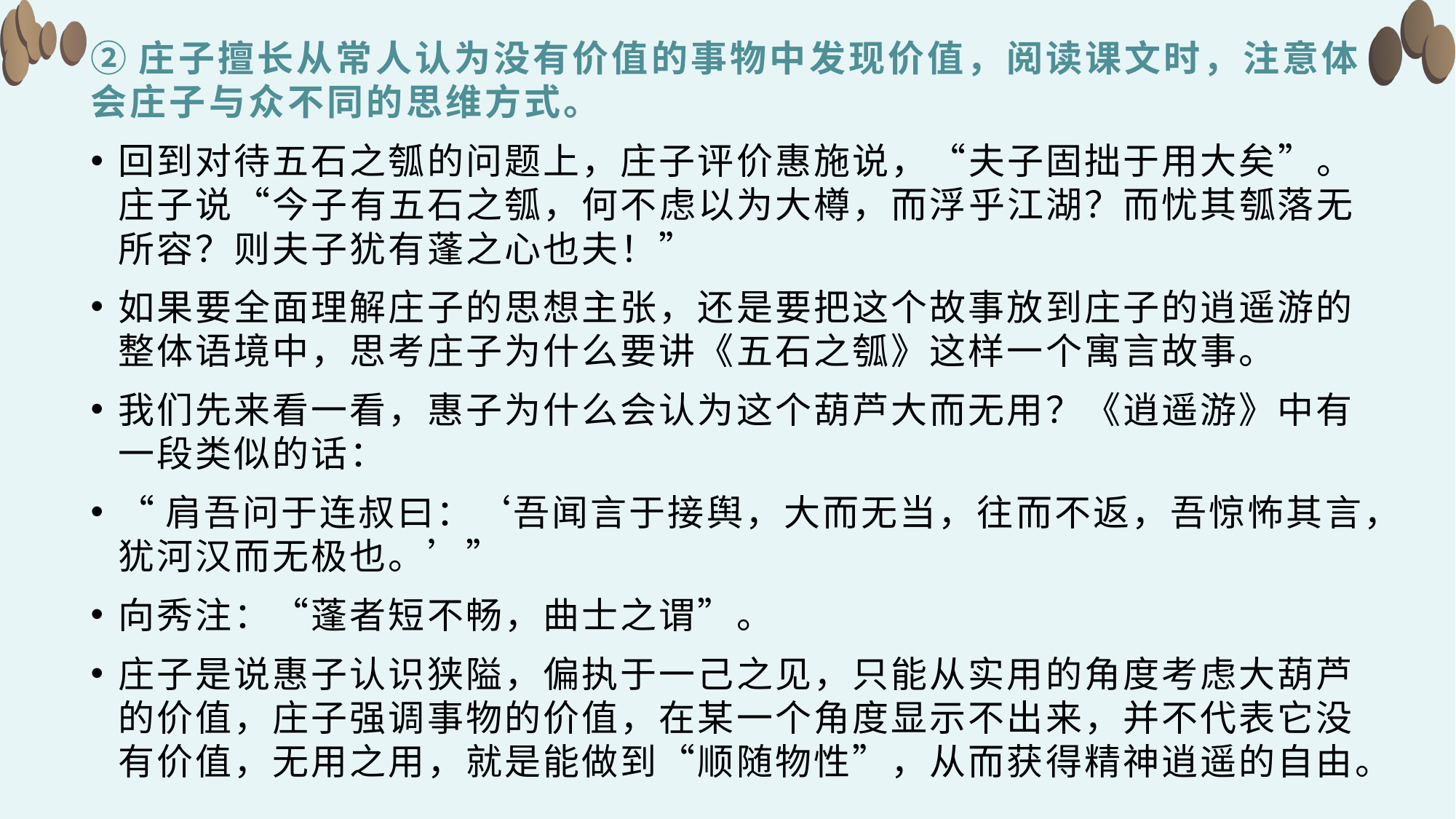

# ②庄子擅长从常人认为没有价值的事物中发现价值，阅读课文时，注意体会庄子与众不同的思维方式。
回到对待五石之瓠的问题上，庄子评价惠施说，“夫子固拙于用大矣”。庄子说“今子有五石之瓠，何不虑以为大樽，而浮乎江湖？而忧其瓠落无所容？则夫子犹有蓬之心也夫！”
如果要全面理解庄子的思想主张，还是要把这个故事放到庄子的逍遥游的整体语境中，思考庄子为什么要讲《五石之瓠》这样一个寓言故事。
我们先来看一看，惠子为什么会认为这个葫芦大而无用？《逍遥游》中有一段类似的话：
“肩吾问于连叔曰：‘吾闻言于接舆，大而无当，往而不返，吾惊怖其言，犹河汉而无极也。’”
向秀注：“蓬者短不畅，曲士之谓”。
庄子是说惠子认识狭隘，偏执于一己之见，只能从实用的角度考虑大葫芦的价值，庄子强调事物的价值，在某一个角度显示不出来，并不代表它没有价值，无用之用，就是能做到“顺随物性”，从而获得精神逍遥的自由。